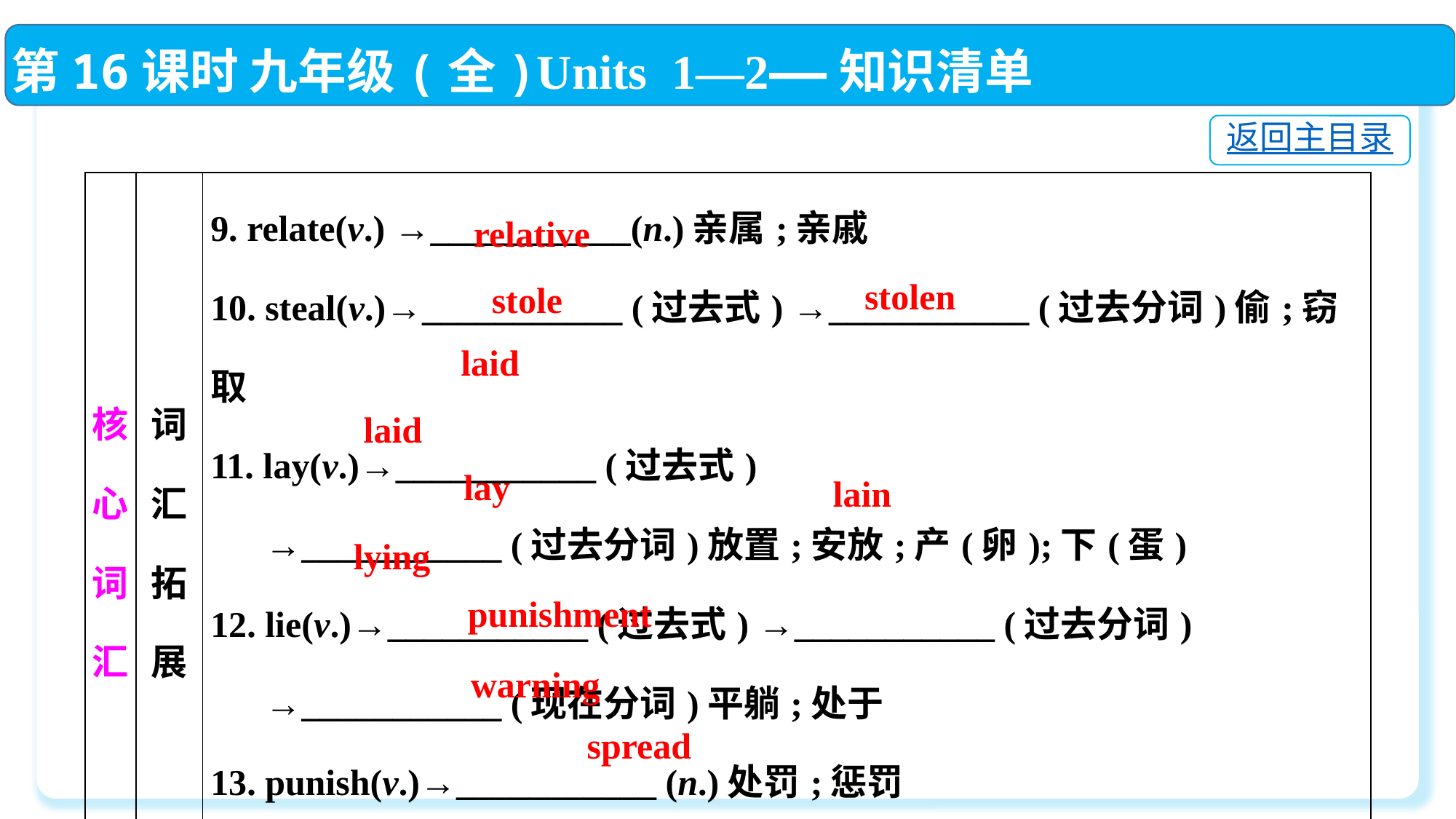

第16课时 九年级(全)Units  1—2——知识清单

返回主目录
| 核心词汇 | 词汇拓展 | 9. relate(v.) →\_\_\_\_\_\_\_\_\_\_\_(n.)亲属;亲戚 10. steal(v.)→\_\_\_\_\_\_\_\_\_\_\_ (过去式) →\_\_\_\_\_\_\_\_\_\_\_ (过去分词)偷;窃取 11. lay(v.)→\_\_\_\_\_\_\_\_\_\_\_ (过去式) →\_\_\_\_\_\_\_\_\_\_\_ (过去分词)放置;安放;产(卵);下(蛋) 12. lie(v.)→\_\_\_\_\_\_\_\_\_\_\_ (过去式) →\_\_\_\_\_\_\_\_\_\_\_ (过去分词) →\_\_\_\_\_\_\_\_\_\_\_ (现在分词)平躺;处于 13. punish(v.)→\_\_\_\_\_\_\_\_\_\_\_ (n.)处罚;惩罚 14. warn(v.)→\_\_\_\_\_\_\_\_\_\_\_ (n.)警告 15. spread(v. & n.)→\_\_\_\_\_\_\_\_\_\_\_ (过去式/过去分词)展开;蔓延;传播 |
| --- | --- | --- |
relative

stolen
stole
laid
laid
lay
lain
lying
punishment
warning
spread